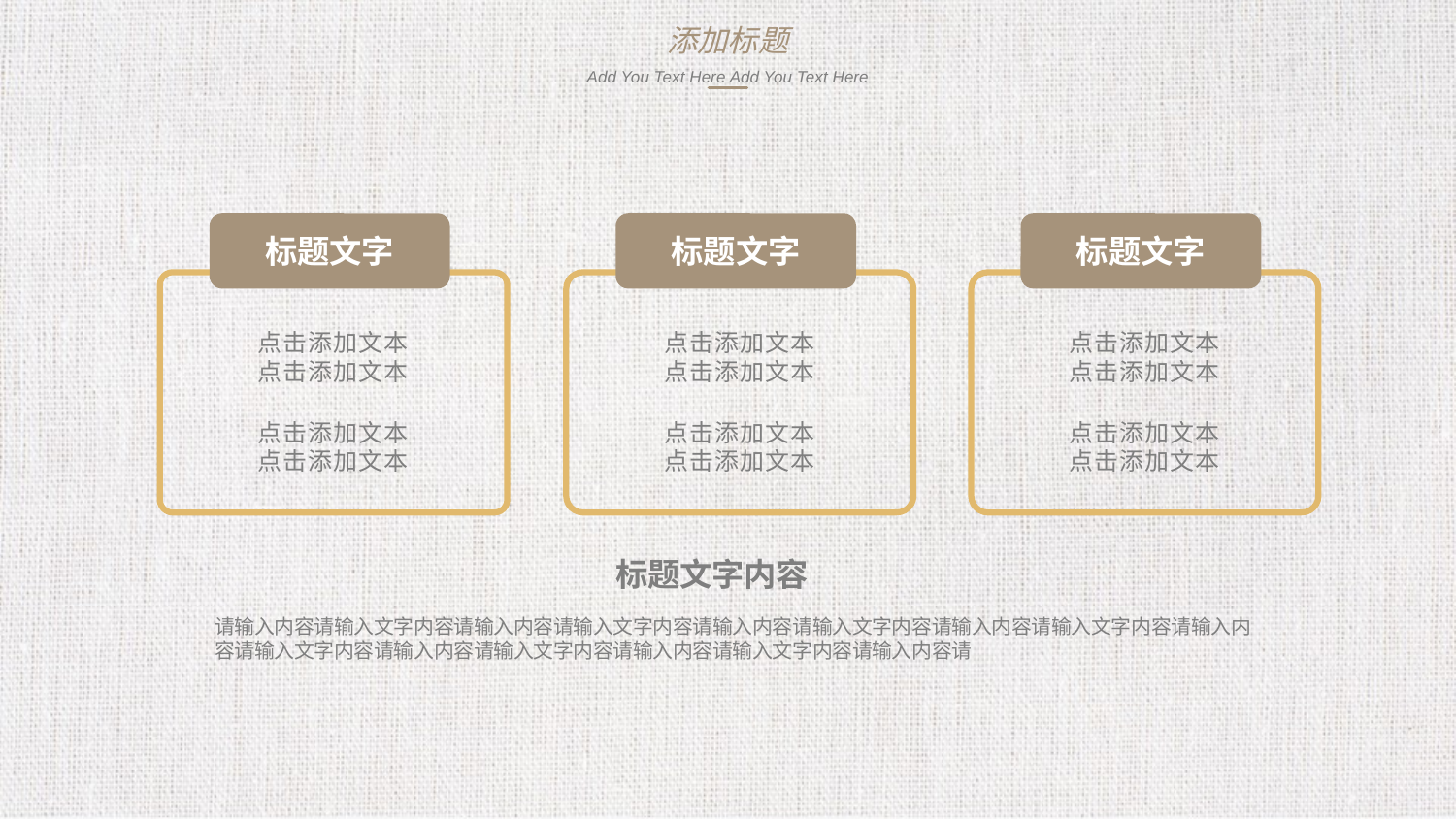

添加标题
Add You Text Here Add You Text Here

标题文字
标题文字
标题文字

点击添加文本
点击添加文本
点击添加文本
点击添加文本
点击添加文本
点击添加文本
点击添加文本
点击添加文本
点击添加文本
点击添加文本
点击添加文本
点击添加文本
标题文字内容
请输入内容请输入文字内容请输入内容请输入文字内容请输入内容请输入文字内容请输入内容请输入文字内容请输入内容请输入文字内容请输入内容请输入文字内容请输入内容请输入文字内容请输入内容请